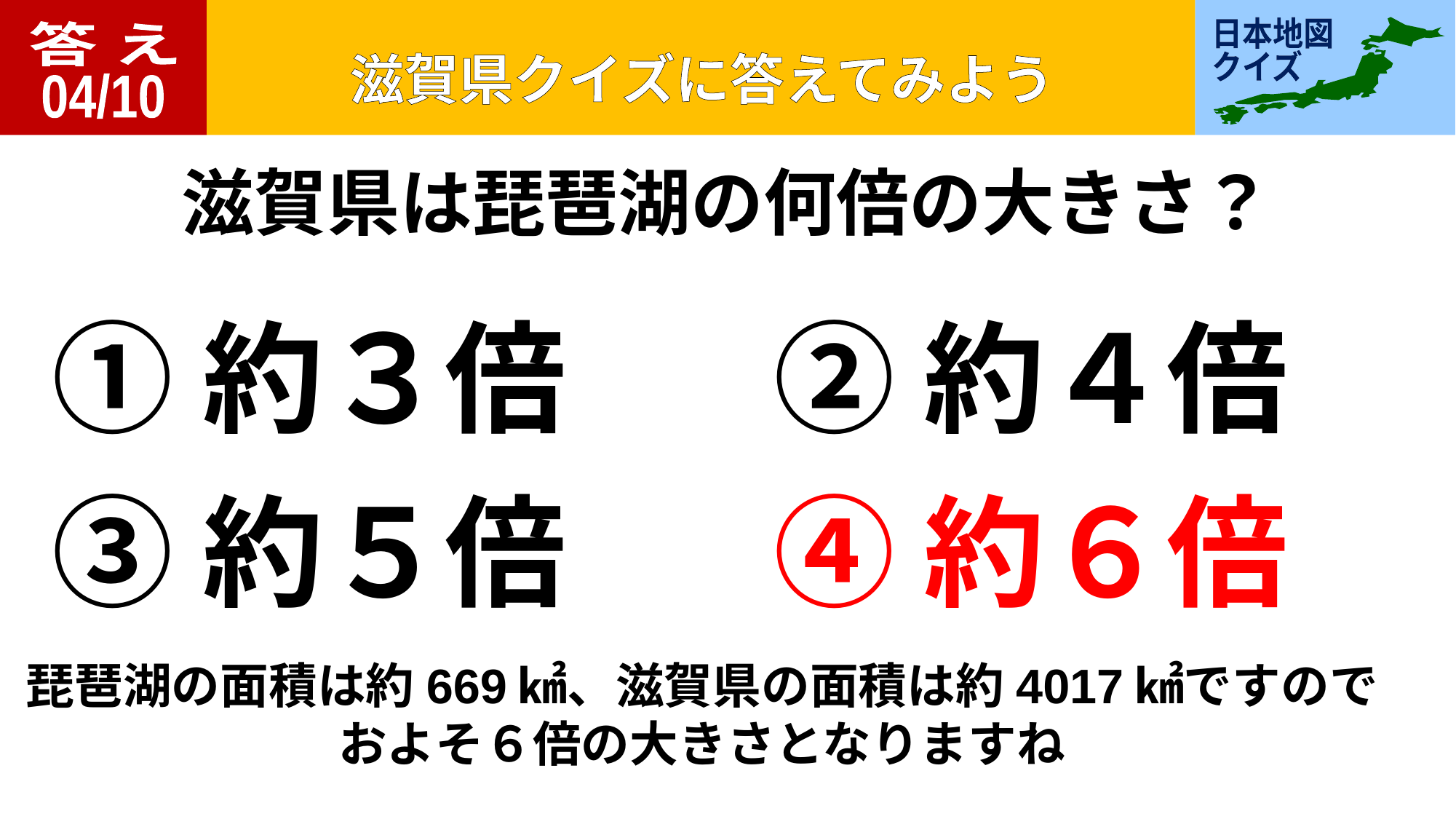

答 え
04/10
滋賀県は琵琶湖の何倍の大きさ？
①約３倍
②約４倍
③約５倍
④約６倍
琵琶湖の面積は約669㎢、滋賀県の面積は約4017㎢ですので
およそ６倍の大きさとなりますね